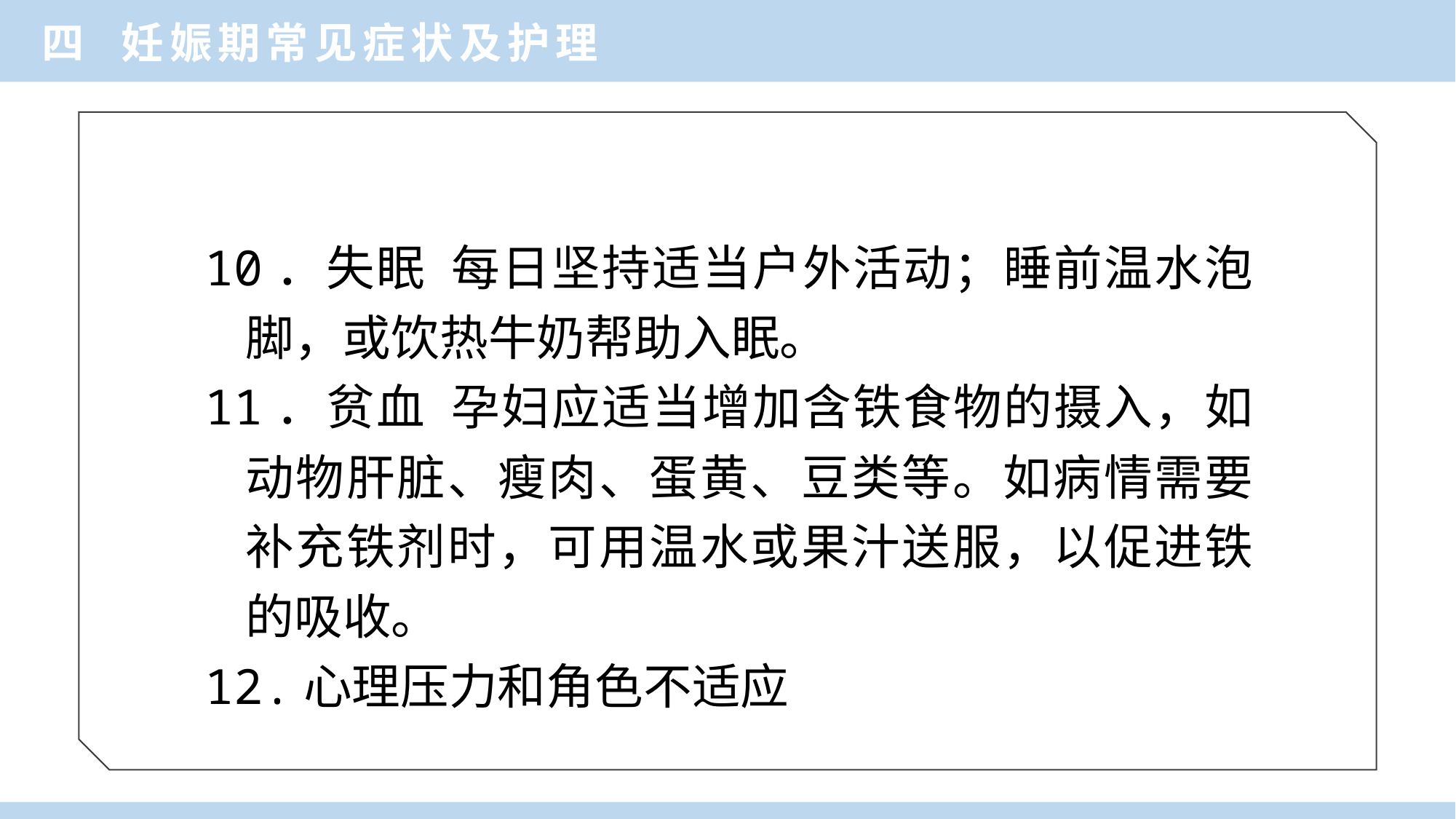

四  妊娠期常见症状及护理

10．失眠  每日坚持适当户外活动；睡前温水泡脚，或饮热牛奶帮助入眠。
11．贫血  孕妇应适当增加含铁食物的摄入，如动物肝脏、瘦肉、蛋黄、豆类等。如病情需要补充铁剂时，可用温水或果汁送服，以促进铁的吸收。
12.心理压力和角色不适应